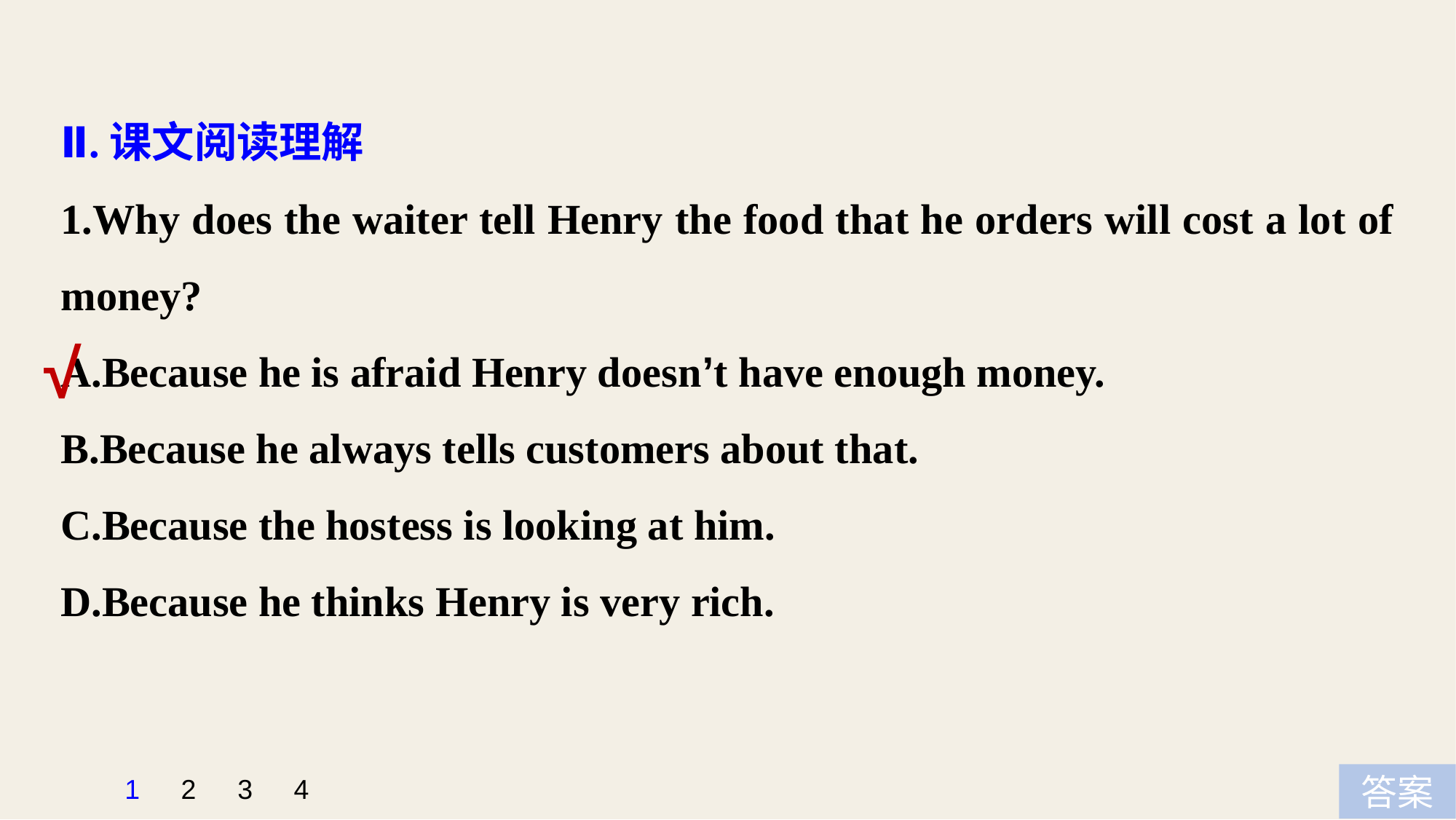

Ⅱ.课文阅读理解
1.Why does the waiter tell Henry the food that he orders will cost a lot of money?
A.Because he is afraid Henry doesn’t have enough money.
B.Because he always tells customers about that.
C.Because the hostess is looking at him.
D.Because he thinks Henry is very rich.
√
1
2
3
4
答案